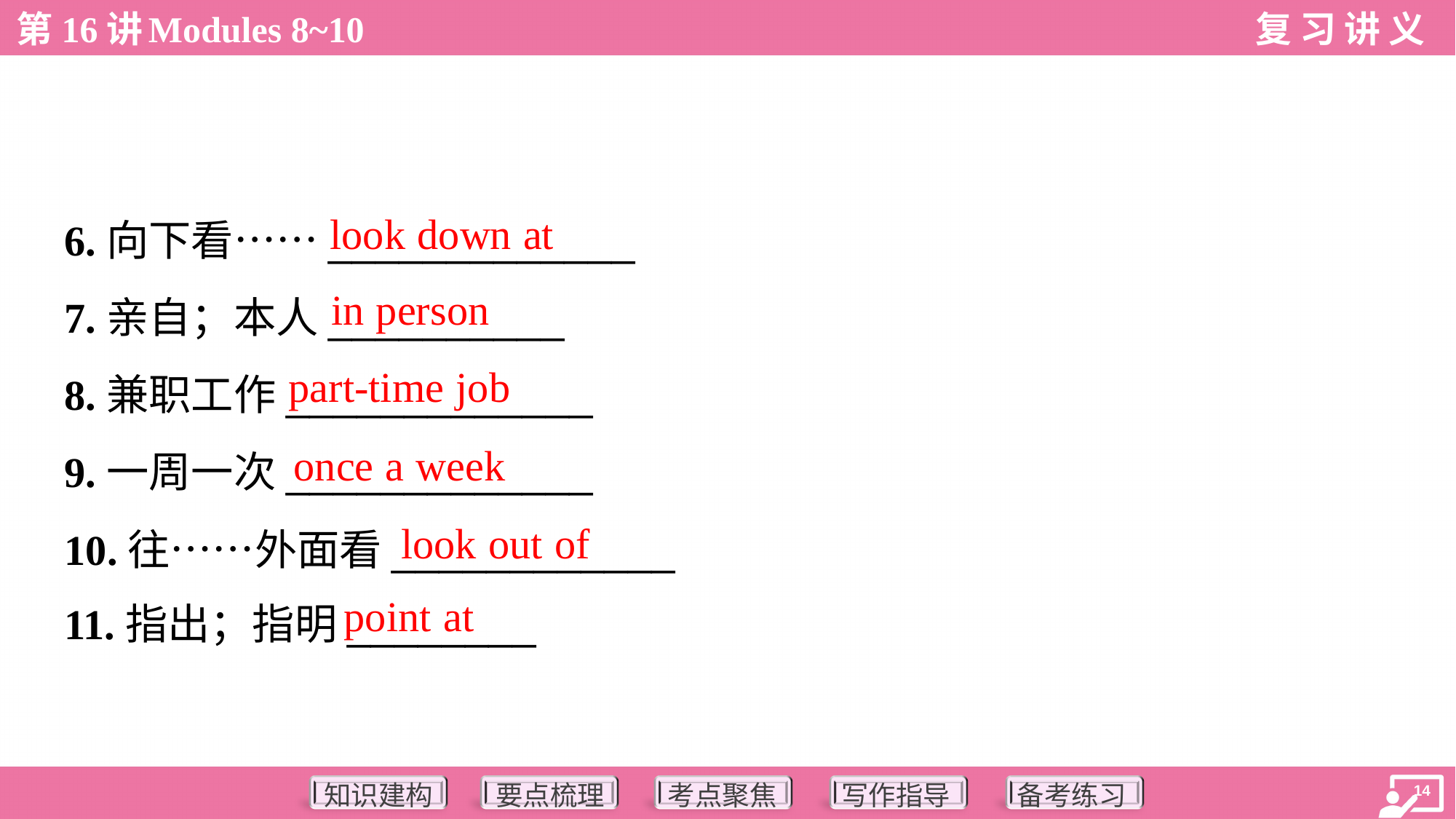

look down at
6.向下看……_____________
7.亲自；本人__________
8.兼职工作_____________
9.一周一次_____________
10.往……外面看____________
11.指出；指明________
in person
part-time job
once a week
look out of
point at